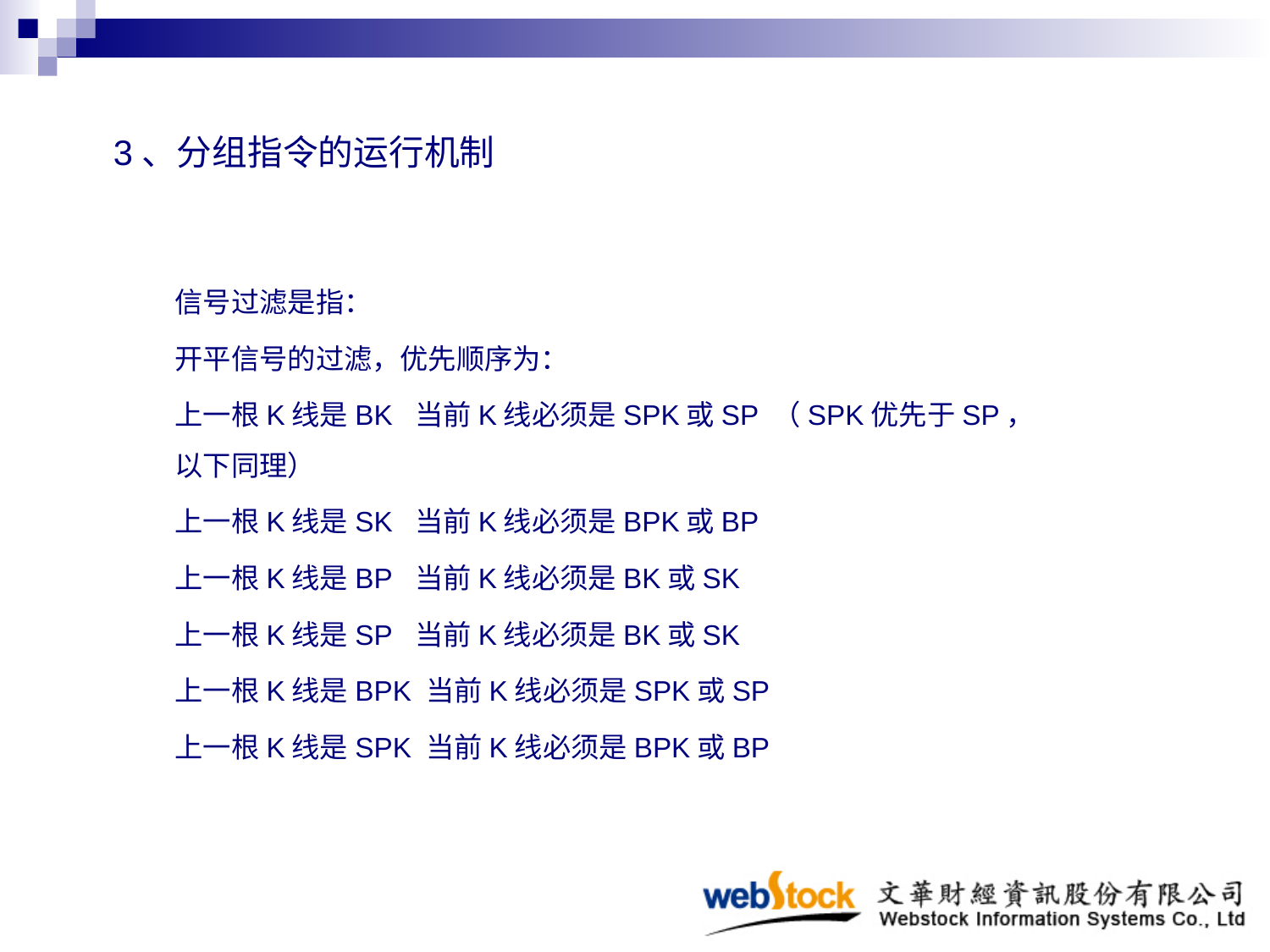

# 3、分组指令的运行机制
信号过滤是指：
开平信号的过滤，优先顺序为：
上一根K线是BK  当前K线必须是SPK或SP （SPK优先于SP，以下同理）
上一根K线是SK  当前K线必须是BPK或BP
上一根K线是BP  当前K线必须是BK或SK
上一根K线是SP  当前K线必须是BK或SK
上一根K线是BPK 当前K线必须是SPK或SP
上一根K线是SPK 当前K线必须是BPK或BP